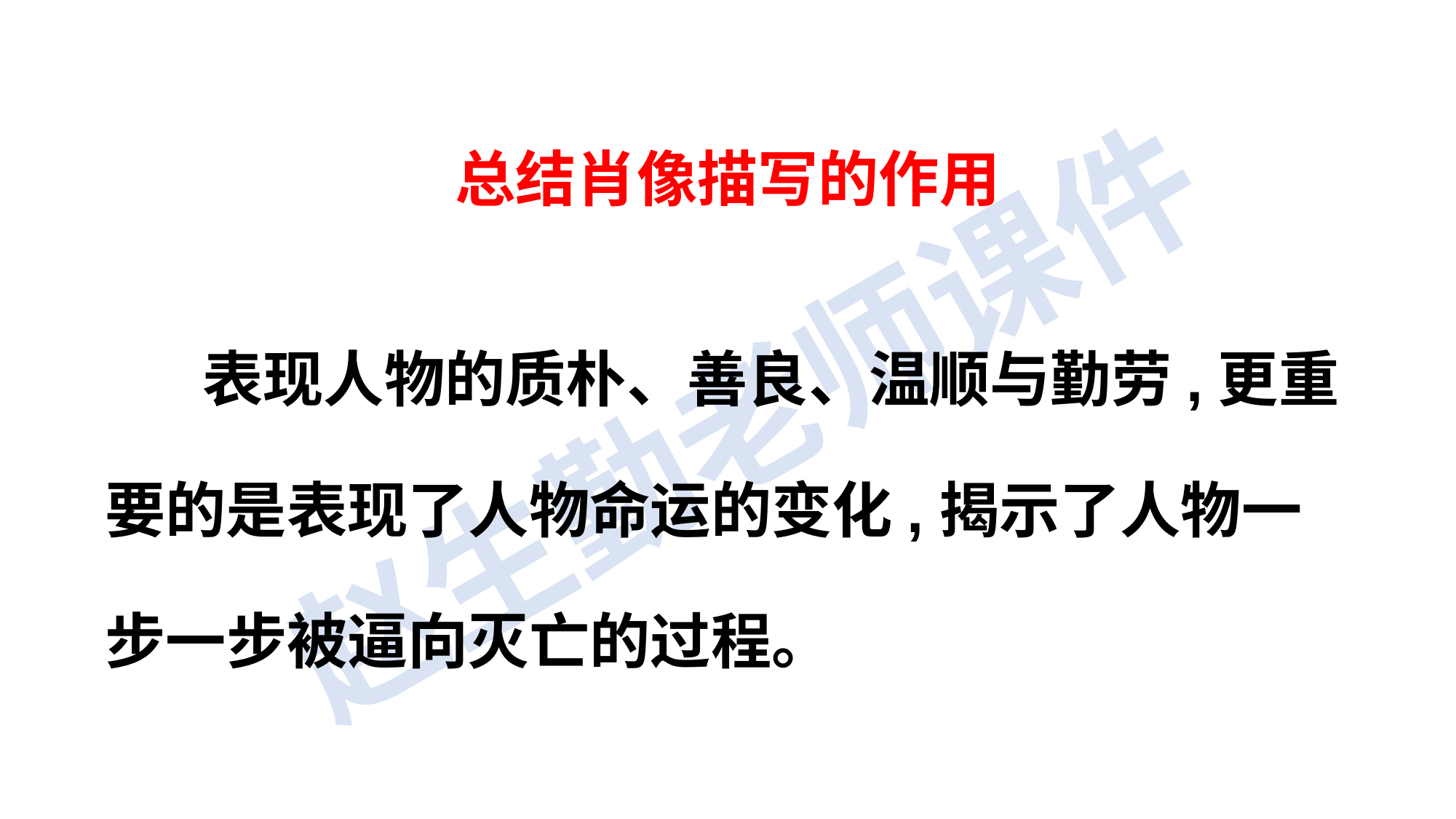

总结肖像描写的作用
      表现人物的质朴、善良、温顺与勤劳,更重要的是表现了人物命运的变化,揭示了人物一步一步被逼向灭亡的过程。